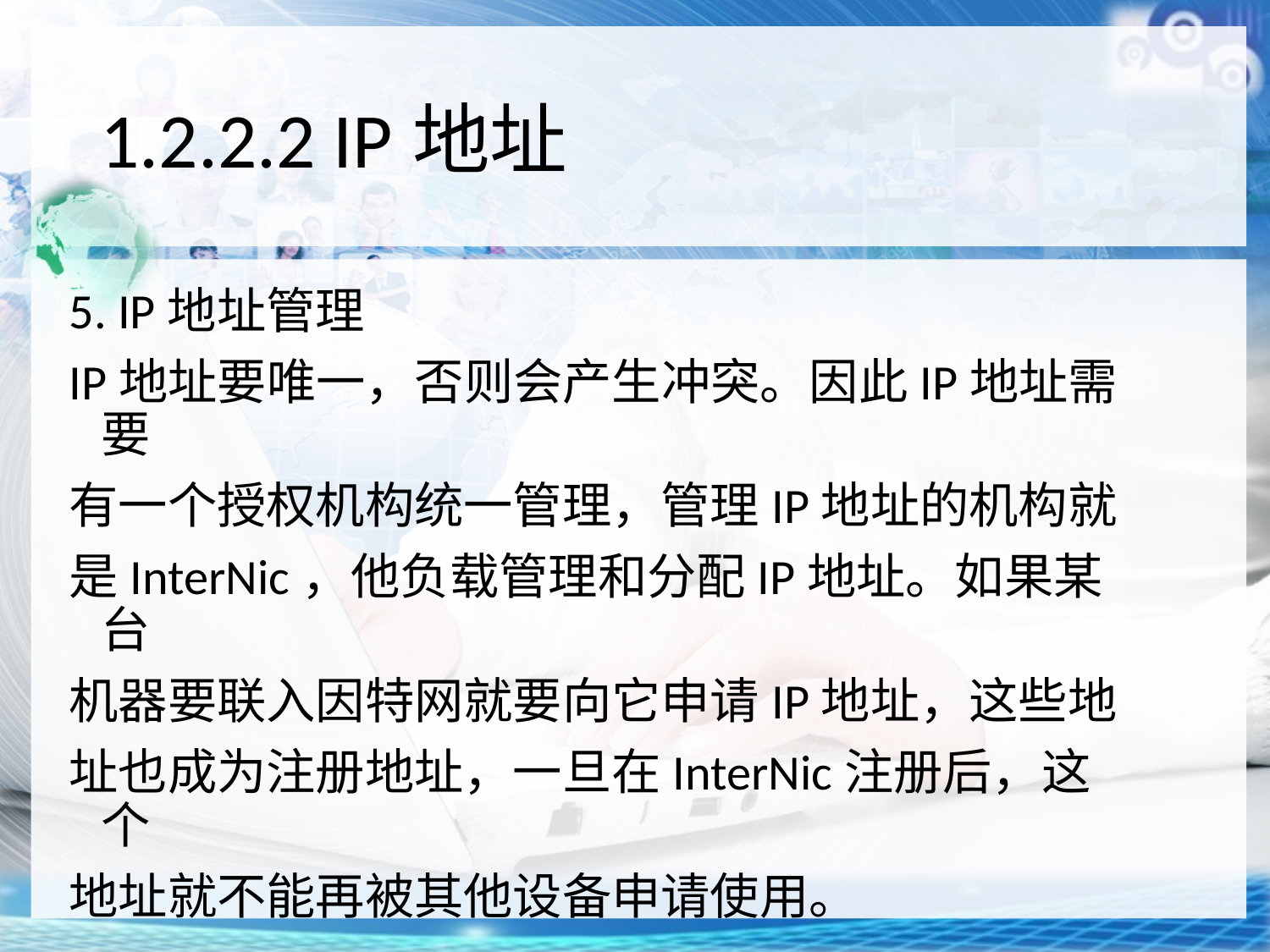

# 1.2.2.2 IP地址
5. IP地址管理
IP地址要唯一，否则会产生冲突。因此IP地址需要
有一个授权机构统一管理，管理IP地址的机构就
是InterNic，他负载管理和分配IP地址。如果某台
机器要联入因特网就要向它申请IP地址，这些地
址也成为注册地址，一旦在InterNic注册后，这个
地址就不能再被其他设备申请使用。